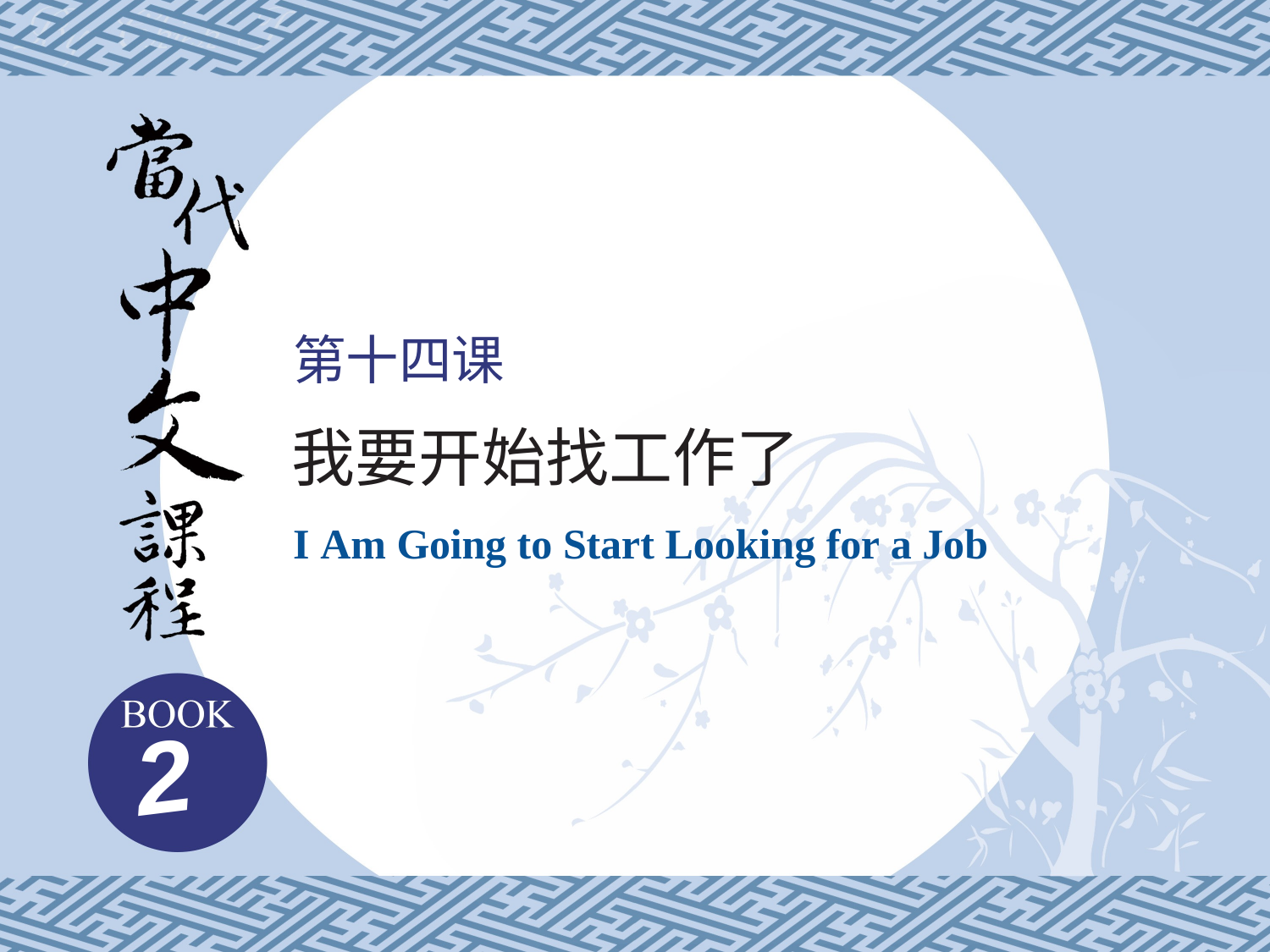

# 第十四课
我要开始找工作了
I Am Going to Start Looking for a Job
2